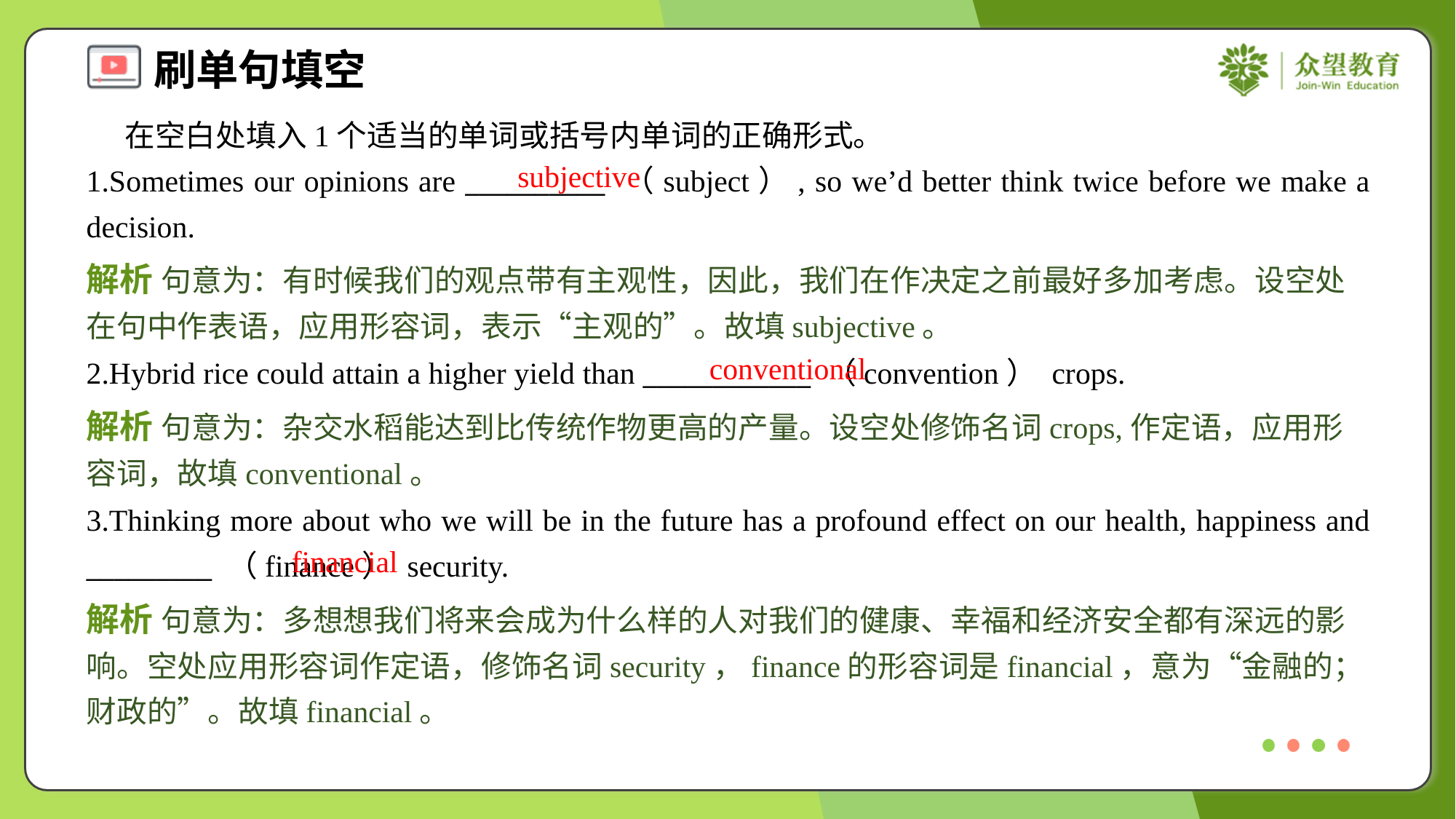

在空白处填入1个适当的单词或括号内单词的正确形式。
1.Sometimes our opinions are __________ （subject）, so we’d better think twice before we make a decision.
subjective
解析 句意为：有时候我们的观点带有主观性，因此，我们在作决定之前最好多加考虑。设空处在句中作表语，应用形容词，表示“主观的”。故填subjective。
conventional
2.Hybrid rice could attain a higher yield than ____________ （convention） crops.
解析 句意为：杂交水稻能达到比传统作物更高的产量。设空处修饰名词crops,作定语，应用形容词，故填conventional。
3.Thinking more about who we will be in the future has a profound effect on our health, happiness and _________ （finance） security.
financial
解析 句意为：多想想我们将来会成为什么样的人对我们的健康、幸福和经济安全都有深远的影响。空处应用形容词作定语，修饰名词security，finance的形容词是financial，意为“金融的；财政的”。故填financial。